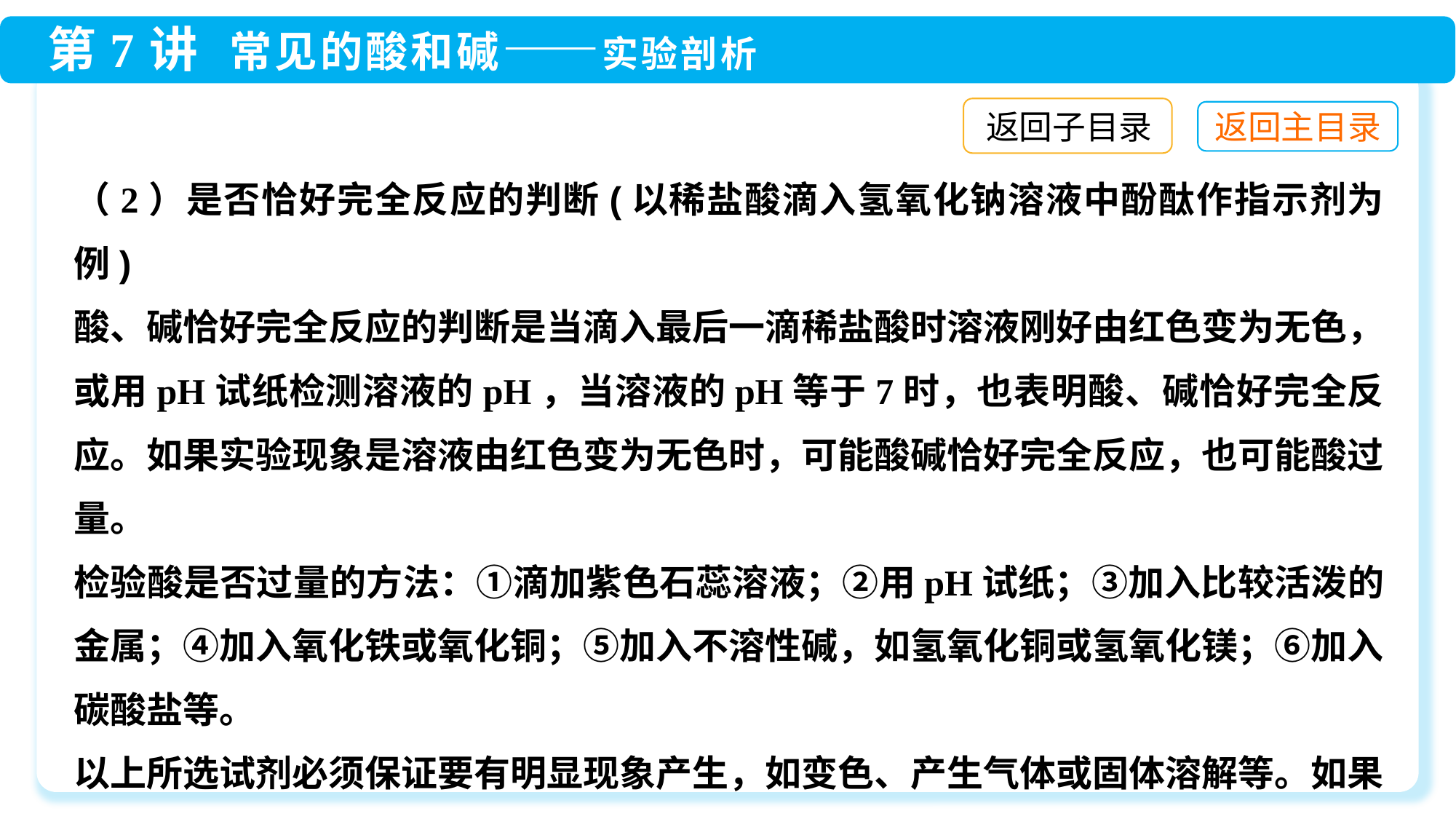

返回子目录
（2）是否恰好完全反应的判断(以稀盐酸滴入氢氧化钠溶液中酚酞作指示剂为例)
酸、碱恰好完全反应的判断是当滴入最后一滴稀盐酸时溶液刚好由红色变为无色，或用pH试纸检测溶液的pH，当溶液的pH等于7时，也表明酸、碱恰好完全反应。如果实验现象是溶液由红色变为无色时，可能酸碱恰好完全反应，也可能酸过量。
检验酸是否过量的方法：①滴加紫色石蕊溶液；②用pH试纸；③加入比较活泼的金属；④加入氧化铁或氧化铜；⑤加入不溶性碱，如氢氧化铜或氢氧化镁；⑥加入碳酸盐等。
以上所选试剂必须保证要有明显现象产生，如变色、产生气体或固体溶解等。如果产生白色沉淀，则一定要慎重对待，如硝酸银溶液就不能用于验证盐酸的存在，因为溶液中的氯化钠也会和硝酸银反应产生白色沉淀。